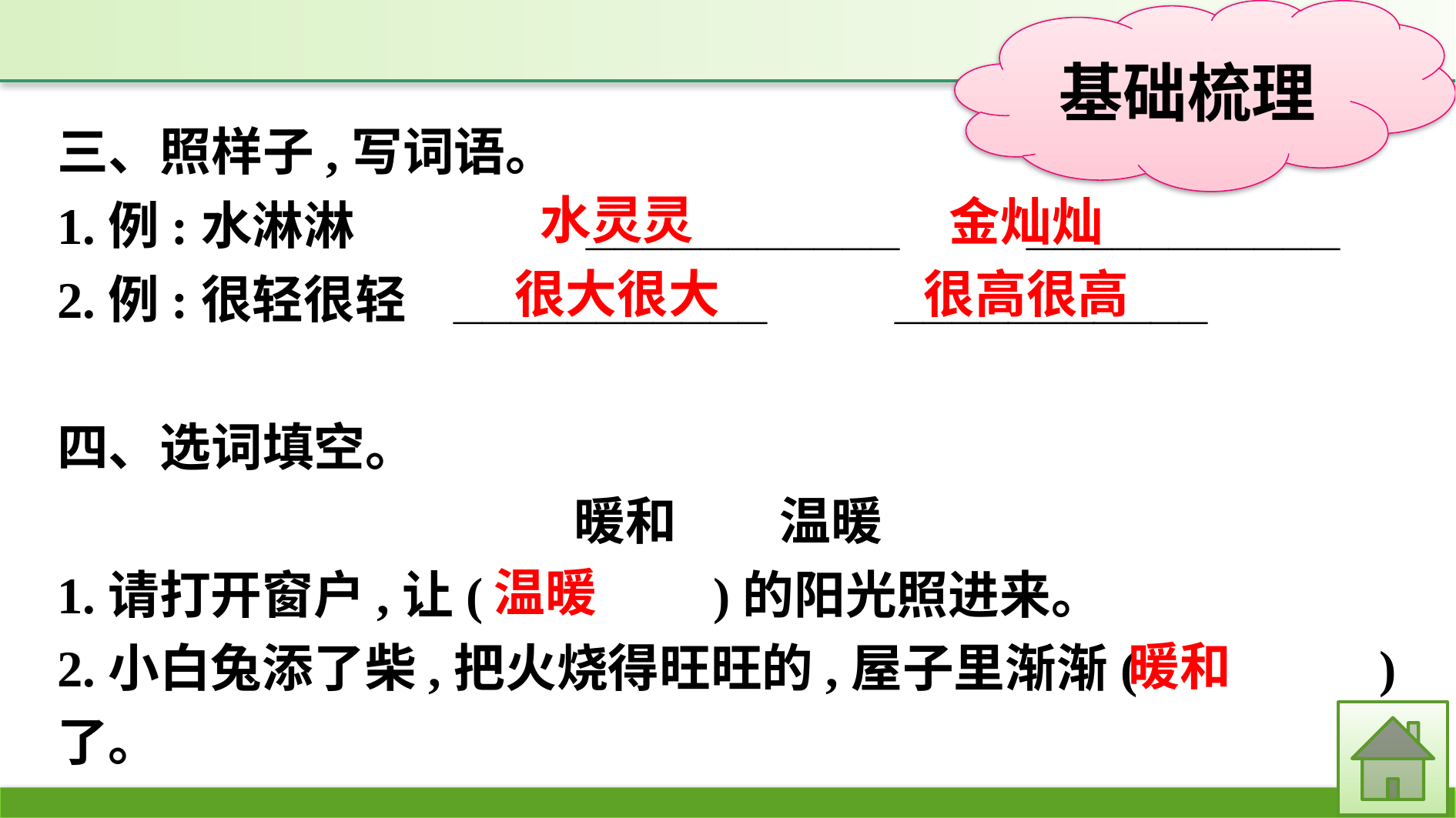

三、照样子,写词语。
1.例:水淋淋　　	___________　　___________
2.例:很轻很轻	___________　　___________

四、选词填空。
暖和　　温暖
1.请打开窗户,让(　　　　)的阳光照进来。
2.小白兔添了柴,把火烧得旺旺的,屋子里渐渐(　　　　 )了。
水灵灵
金灿灿
很高很高
很大很大
温暖
暖和